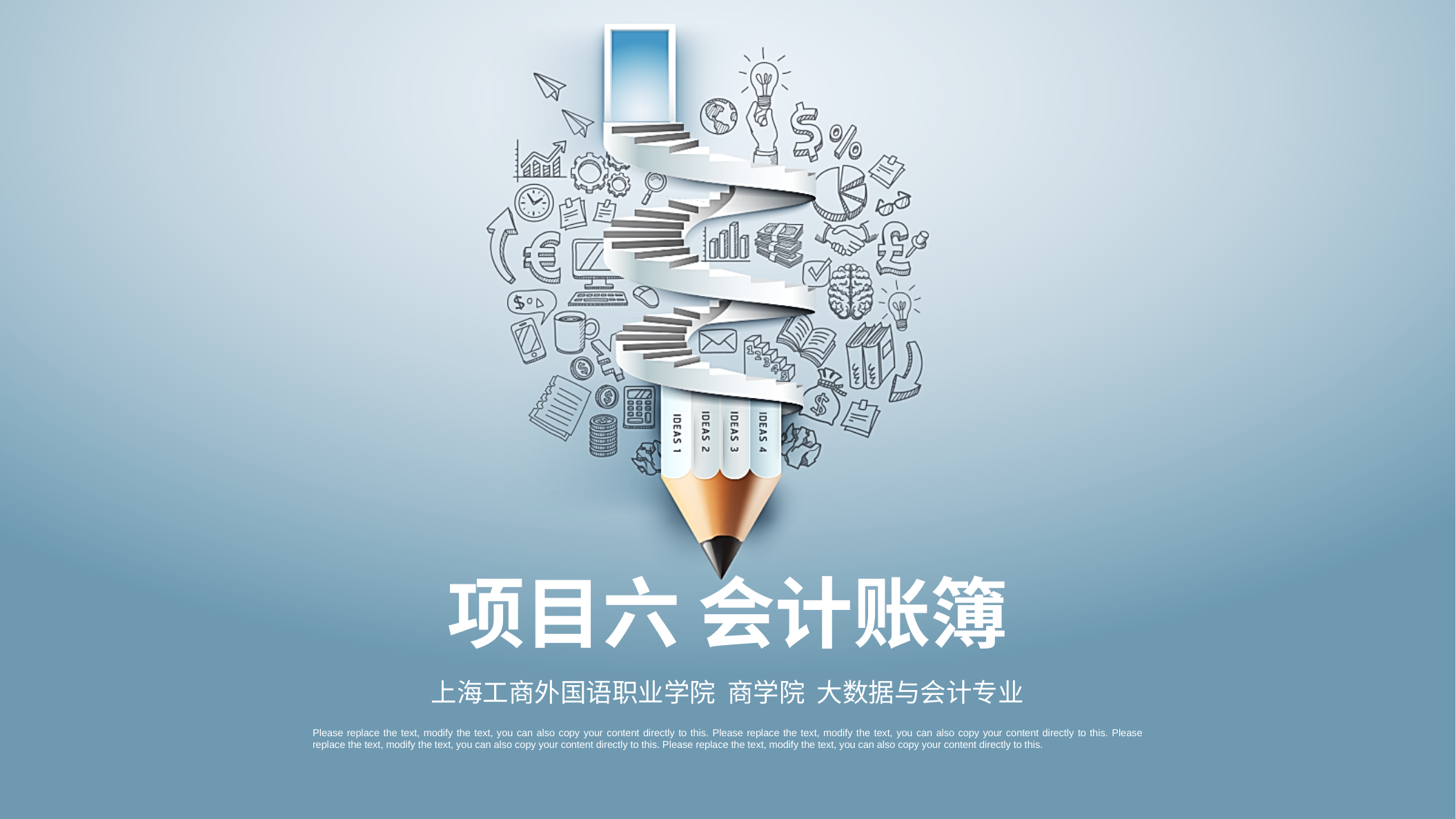

PPT模板下载：www.1ppt.com/moban/     行业PPT模板：www.1ppt.com/hangye/
节日PPT模板：www.1ppt.com/jieri/           PPT素材下载：www.1ppt.com/sucai/
PPT背景图片：www.1ppt.com/beijing/      PPT图表下载：www.1ppt.com/tubiao/
优秀PPT下载：www.1ppt.com/xiazai/        PPT教程： www.1ppt.com/powerpoint/
Word教程： www.1ppt.com/word/              Excel教程：www.1ppt.com/excel/
资料下载：www.1ppt.com/ziliao/                PPT课件下载：www.1ppt.com/kejian/
范文下载：www.1ppt.com/fanwen/             试卷下载：www.1ppt.com/shiti/
教案下载：www.1ppt.com/jiaoan/
字体下载：www.1ppt.com/ziti/

项目六 会计账簿
上海工商外国语职业学院  商学院  大数据与会计专业
Please replace the text, modify the text, you can also copy your content directly to this. Please replace the text, modify the text, you can also copy your content directly to this. Please replace the text, modify the text, you can also copy your content directly to this. Please replace the text, modify the text, you can also copy your content directly to this.